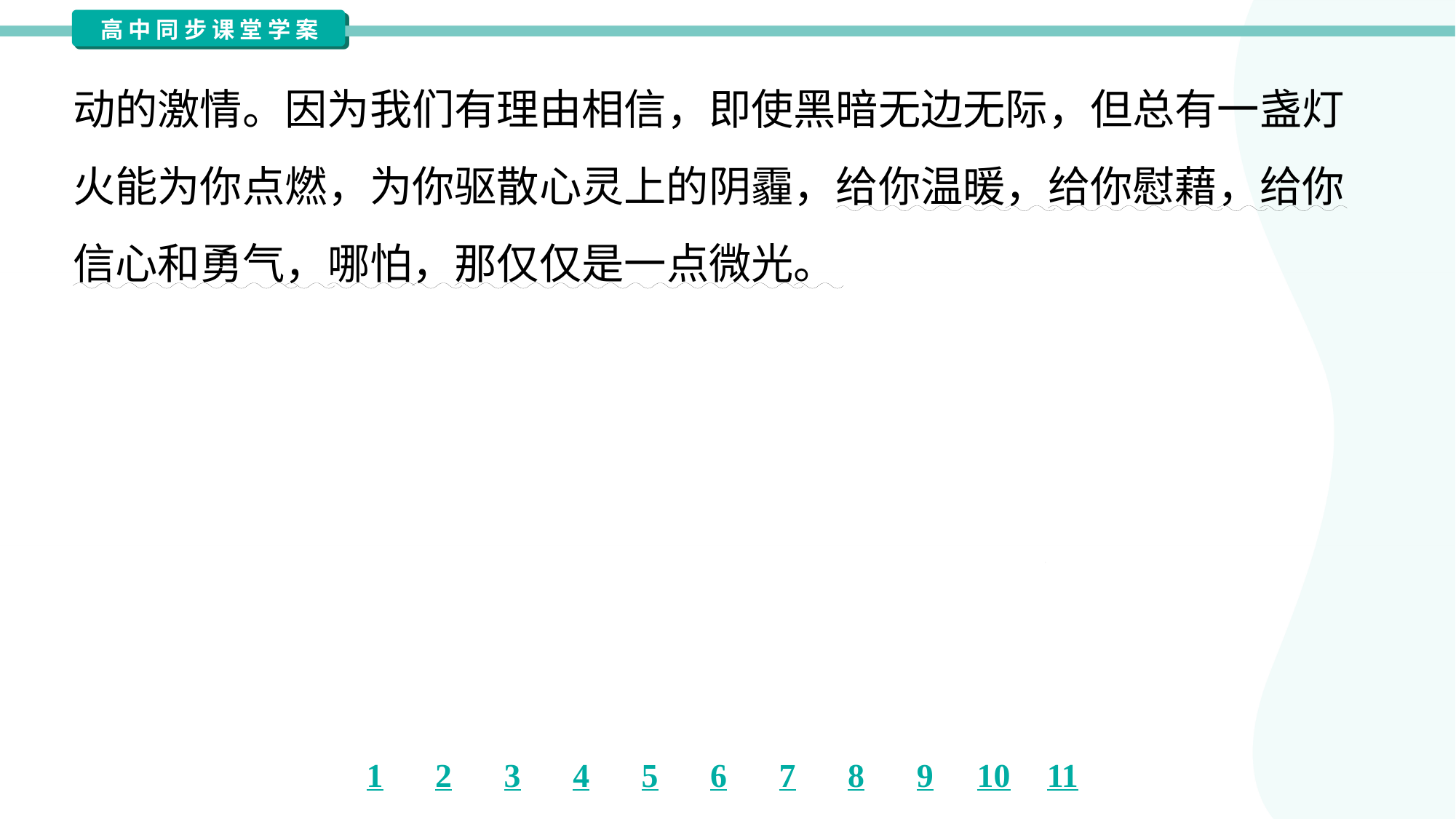

动的激情。因为我们有理由相信，即使黑暗无边无际，但总有一盏灯
火能为你点燃，为你驱散心灵上的阴霾，给你温暖，给你慰藉，给你
信心和勇气，哪怕，那仅仅是一点微光。